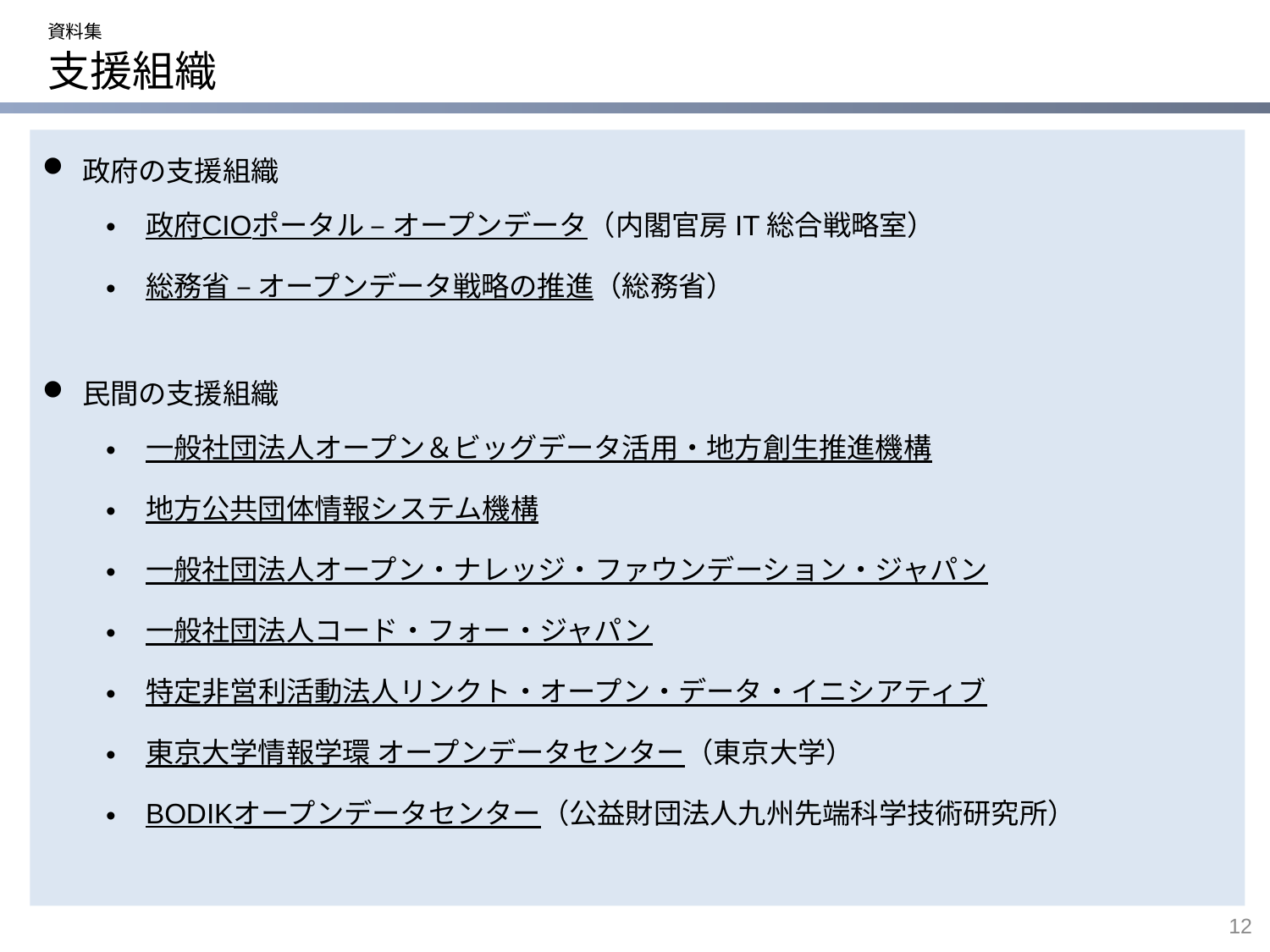

資料集
# 支援組織
政府の支援組織
政府CIOポータル – オープンデータ（内閣官房IT総合戦略室）
総務省 – オープンデータ戦略の推進（総務省）

民間の支援組織
一般社団法人オープン＆ビッグデータ活用・地方創生推進機構
地方公共団体情報システム機構
一般社団法人オープン・ナレッジ・ファウンデーション・ジャパン
一般社団法人コード・フォー・ジャパン
特定非営利活動法人リンクト・オープン・データ・イニシアティブ
東京大学情報学環 オープンデータセンター（東京大学）
BODIKオープンデータセンター（公益財団法人九州先端科学技術研究所）
12